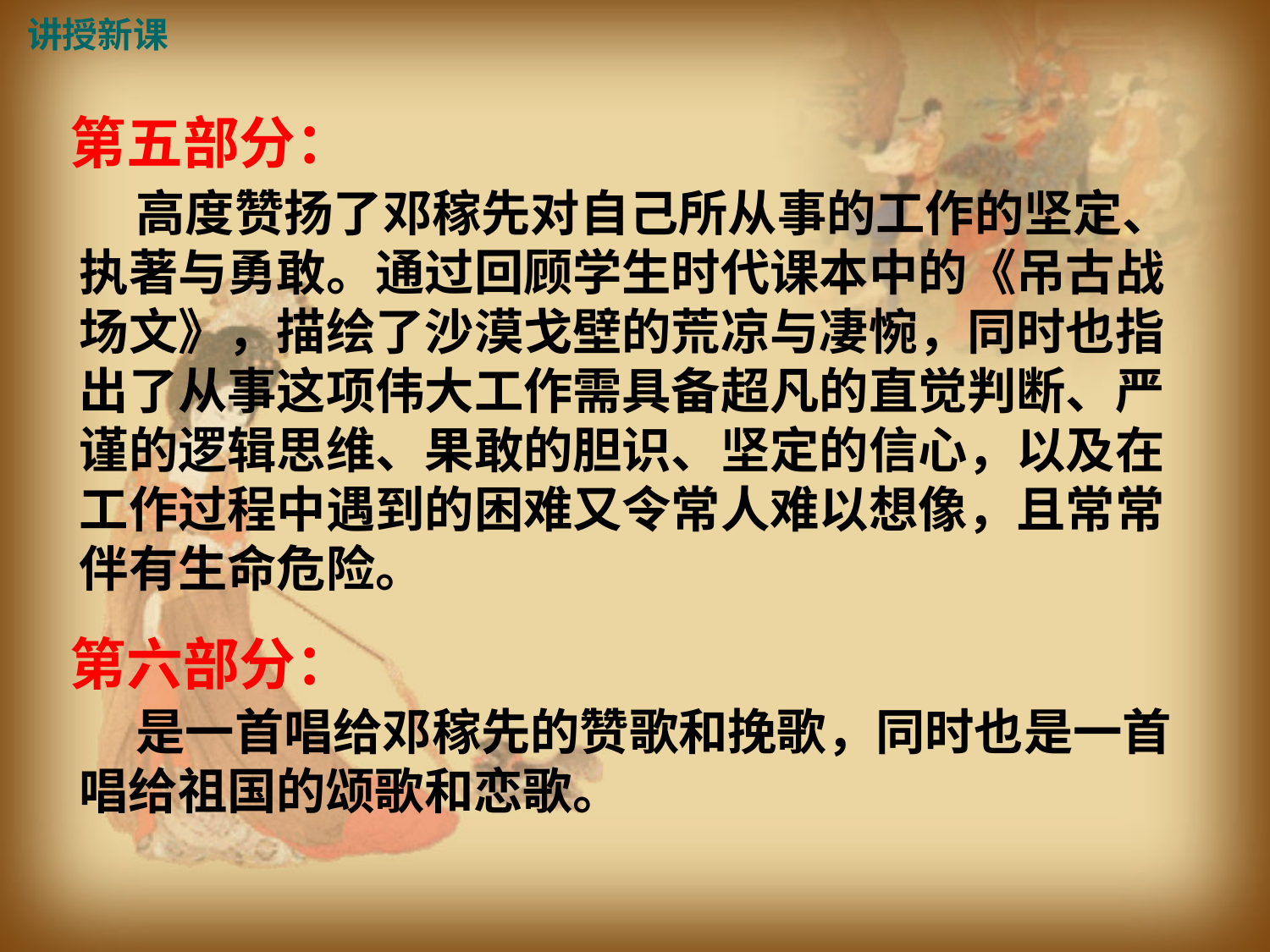

讲授新课
第五部分：
    高度赞扬了邓稼先对自己所从事的工作的坚定、执著与勇敢。通过回顾学生时代课本中的《吊古战场文》，描绘了沙漠戈壁的荒凉与凄惋，同时也指出了从事这项伟大工作需具备超凡的直觉判断、严谨的逻辑思维、果敢的胆识、坚定的信心，以及在工作过程中遇到的困难又令常人难以想像，且常常伴有生命危险。
第六部分：
    是一首唱给邓稼先的赞歌和挽歌，同时也是一首唱给祖国的颂歌和恋歌。